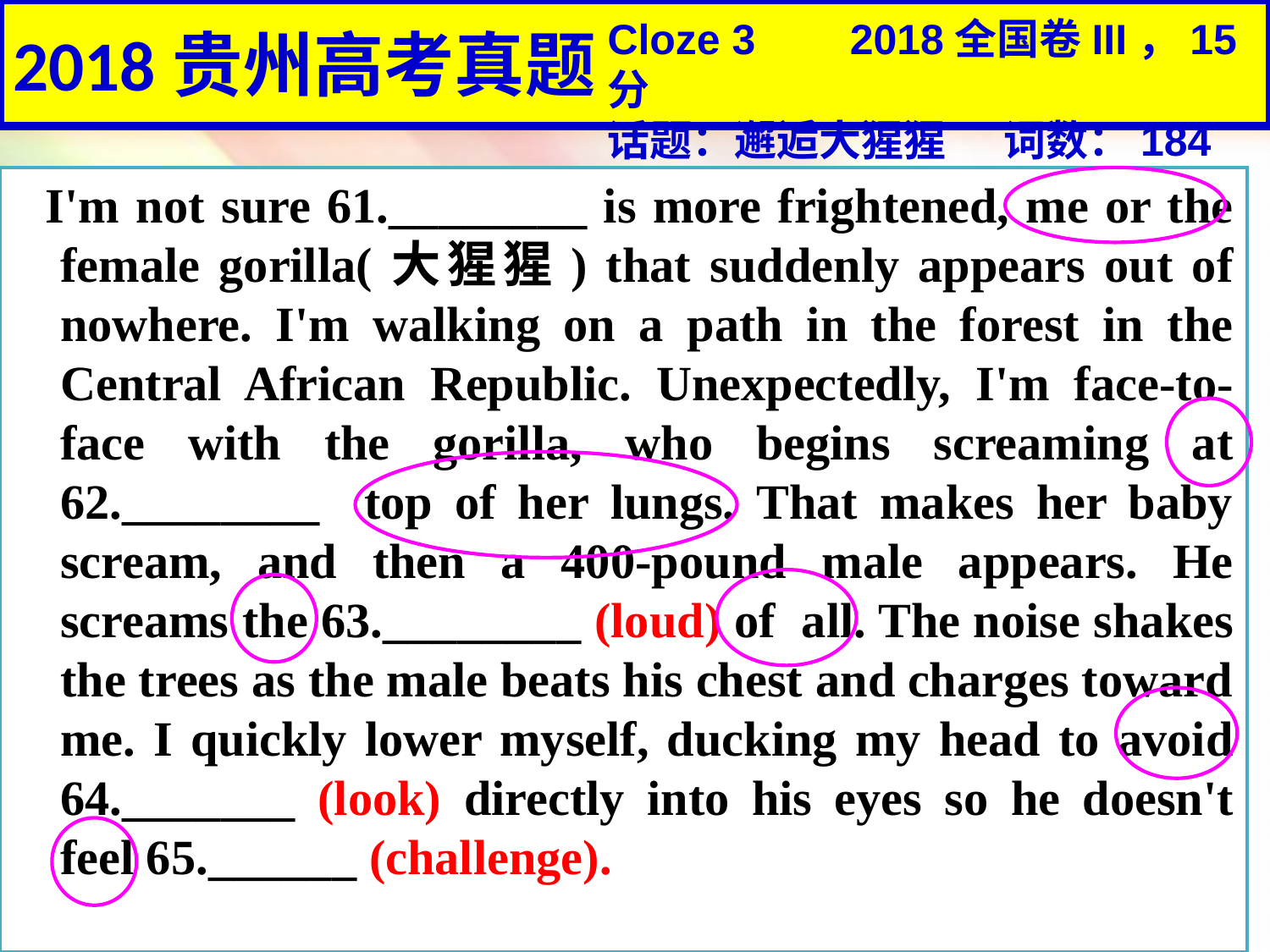

# 2018贵州高考真题
Cloze 3        2018全国卷III，15分
话题：邂逅大猩猩      词数：184
  I'm not sure 61.________ is more frightened, me or the female gorilla(大猩猩) that suddenly appears out of nowhere. I'm walking on a path in the forest in the Central African Republic. Unexpectedly, I'm face-to-face with the gorilla, who begins screaming at 62.________  top of her lungs. That makes her baby scream, and then a 400-pound male appears. He screams the 63.________ (loud) of  all. The noise shakes the trees as the male beats his chest and charges toward me. I quickly lower myself, ducking my head to avoid 64._______ (look) directly into his eyes so he doesn't feel 65.______ (challenge).